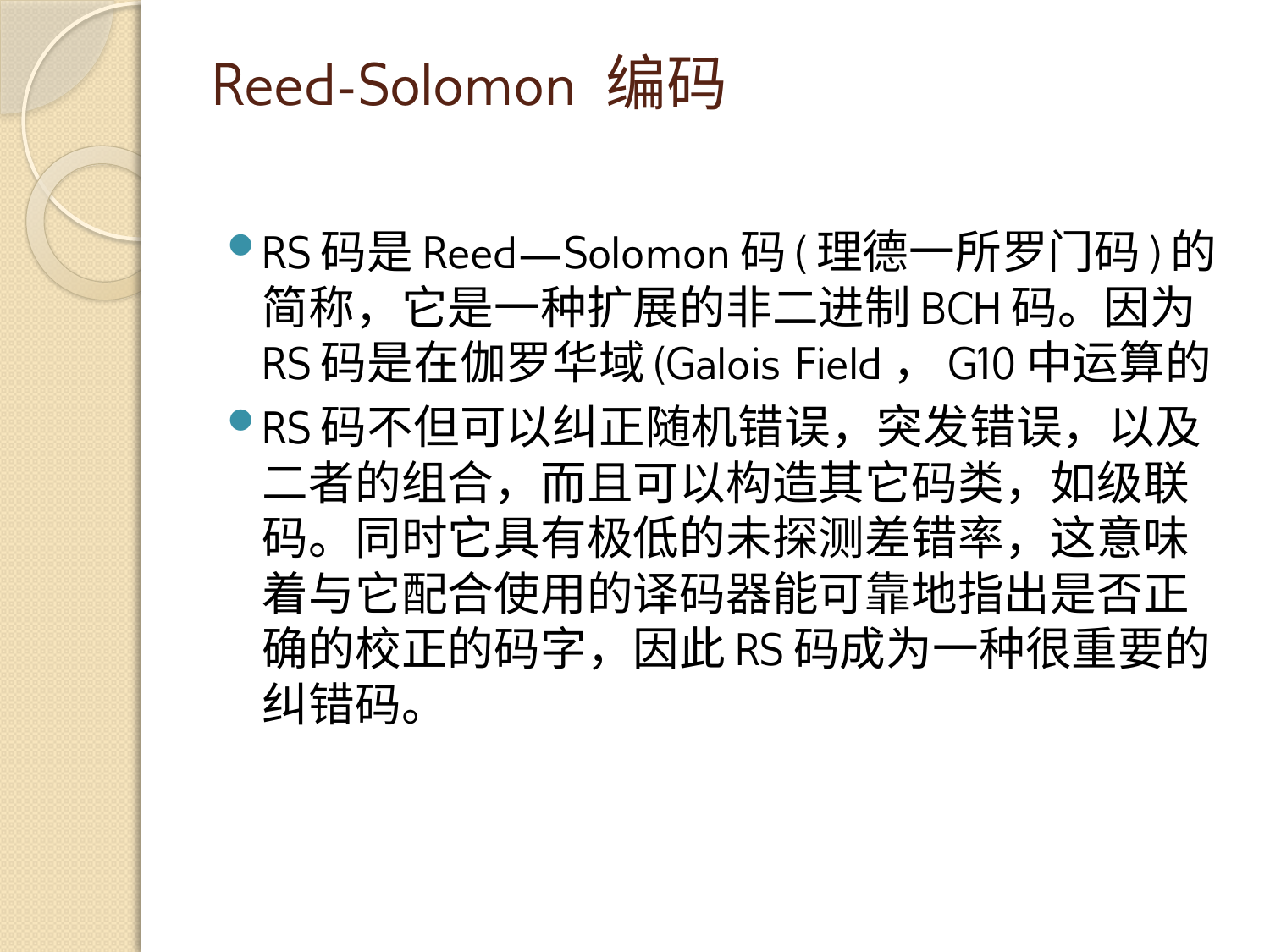

# Reed-Solomon 编码
RS码是Reed—Solomon码(理德一所罗门码)的简称，它是一种扩展的非二进制BCH码。因为RS码是在伽罗华域(Galois Field，G10中运算的
RS码不但可以纠正随机错误，突发错误，以及二者的组合，而且可以构造其它码类，如级联码。同时它具有极低的未探测差错率，这意味着与它配合使用的译码器能可靠地指出是否正确的校正的码字，因此RS码成为一种很重要的纠错码。